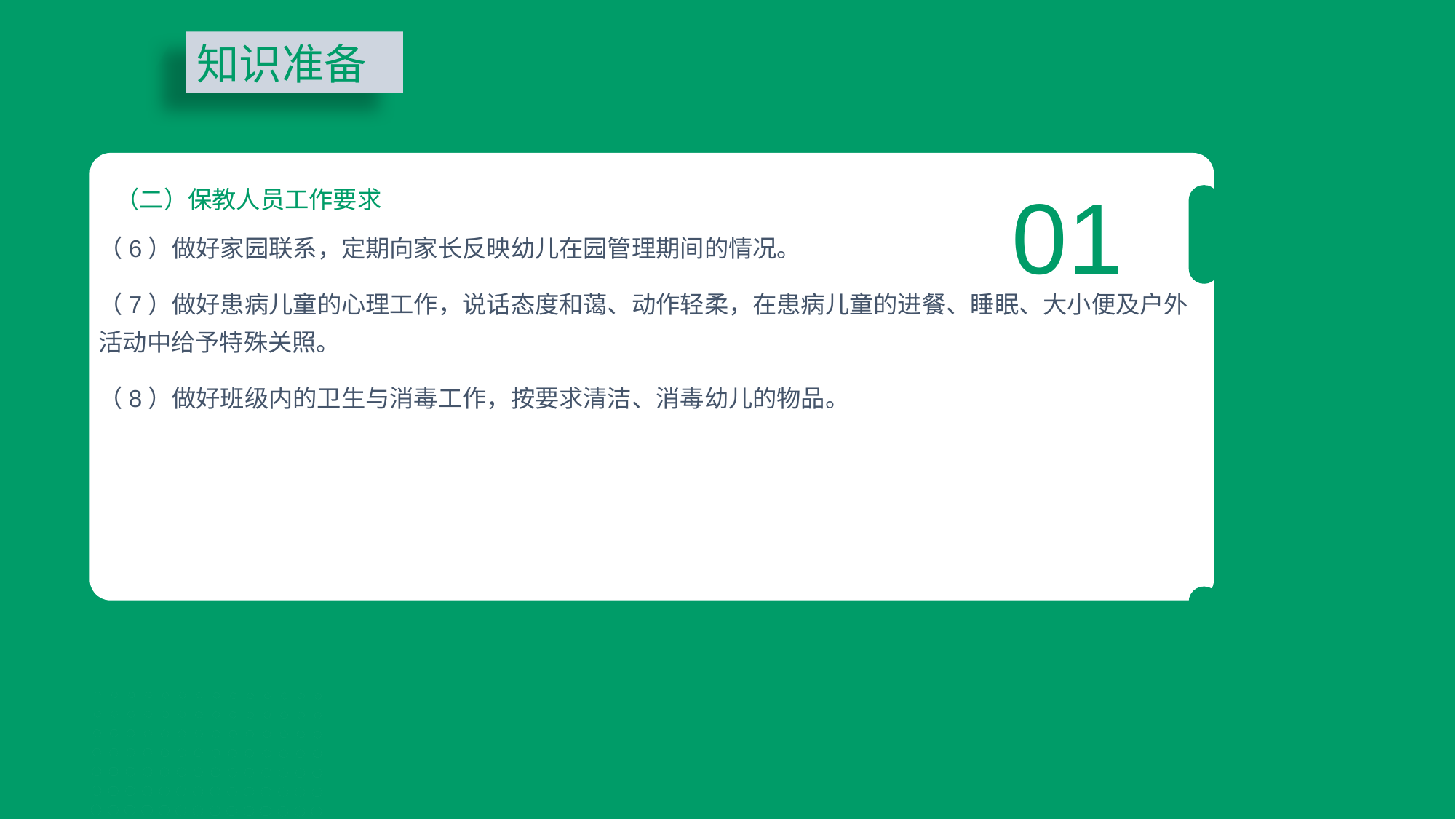

知识准备

01
（二）保教人员工作要求

（6）做好家园联系，定期向家长反映幼儿在园管理期间的情况。
（7）做好患病儿童的心理工作，说话态度和蔼、动作轻柔，在患病儿童的进餐、睡眠、大小便及户外活动中给予特殊关照。
（8）做好班级内的卫生与消毒工作，按要求清洁、消毒幼儿的物品。